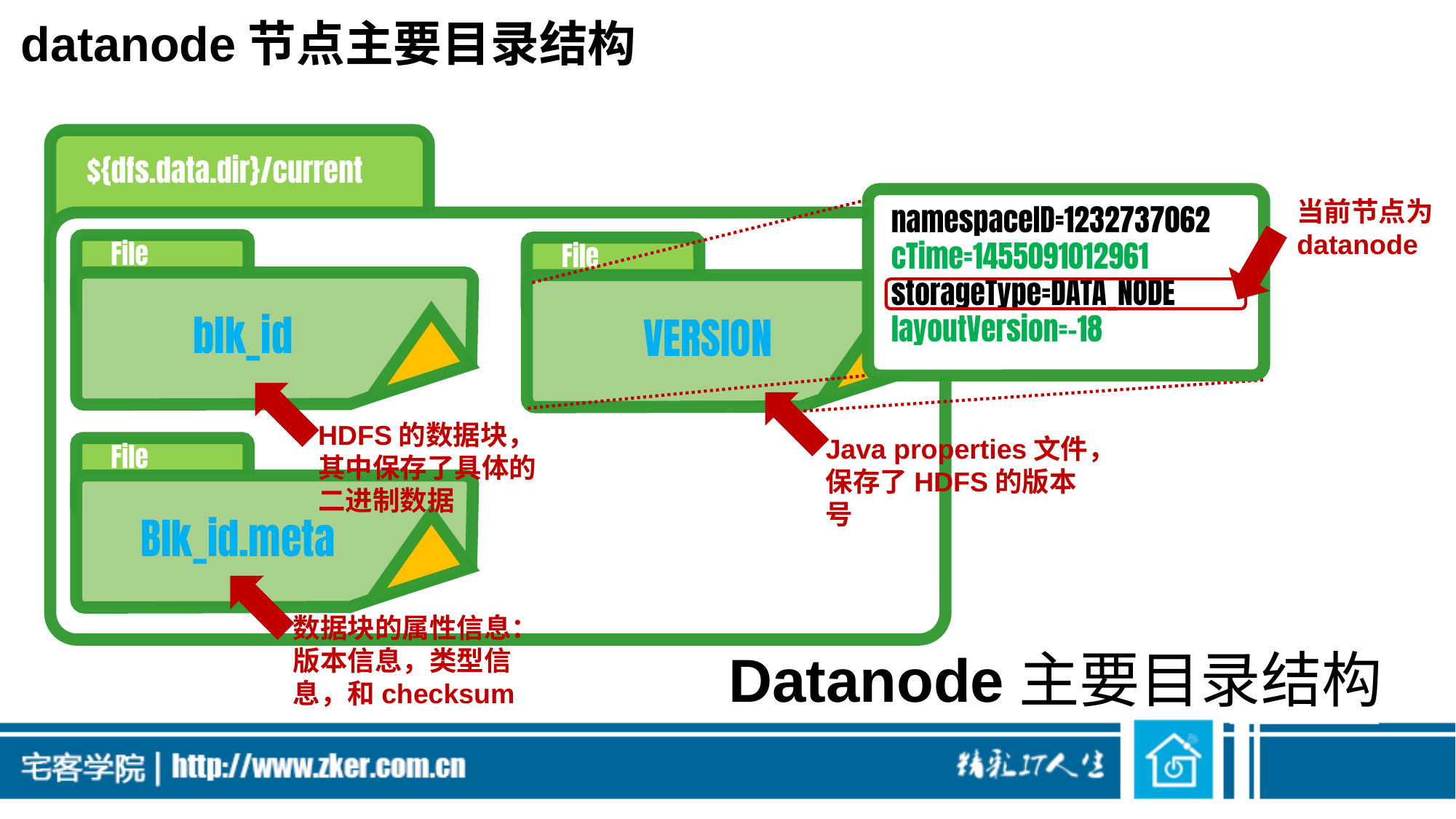

# datanode节点主要目录结构

${dfs.data.dir}/current

当前节点为datanode
namespaceID=1232737062
cTime=1455091012961
storageType=DATA_NODE
layoutVersion=-18
File

blk_id

File

VERSION

HDFS的数据块，其中保存了具体的二进制数据
Java properties文件，保存了HDFS的版本号

File

Blk_id.meta

数据块的属性信息：版本信息，类型信息，和checksum
Datanode主要目录结构